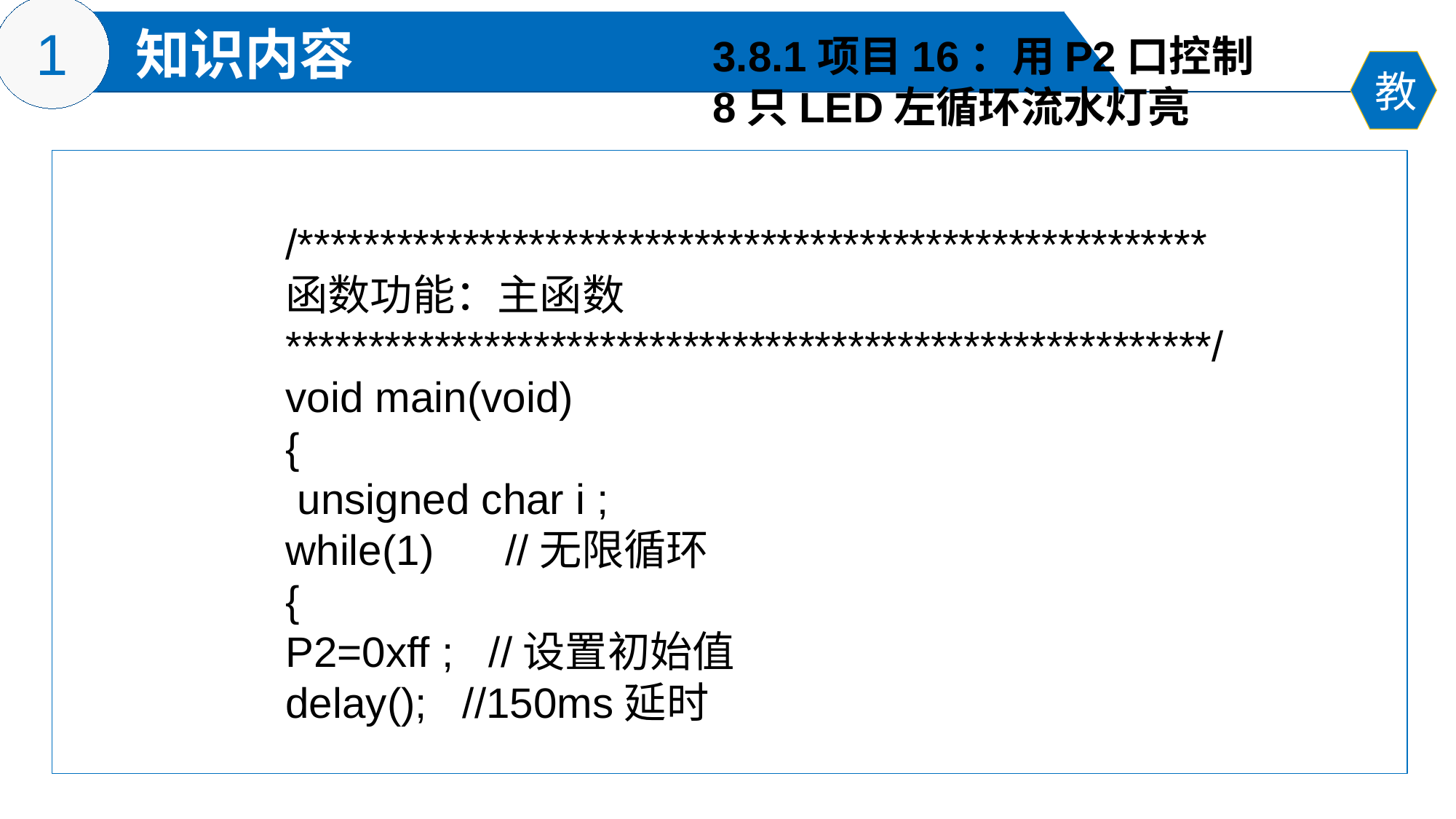

3.8.1项目16：用P2口控制
8只LED左循环流水灯亮

/*******************************************************
函数功能：主函数
********************************************************/
void main(void)
{
 unsigned char i ;
while(1)      //无限循环
{
P2=0xff ;   //设置初始值
delay();   //150ms延时